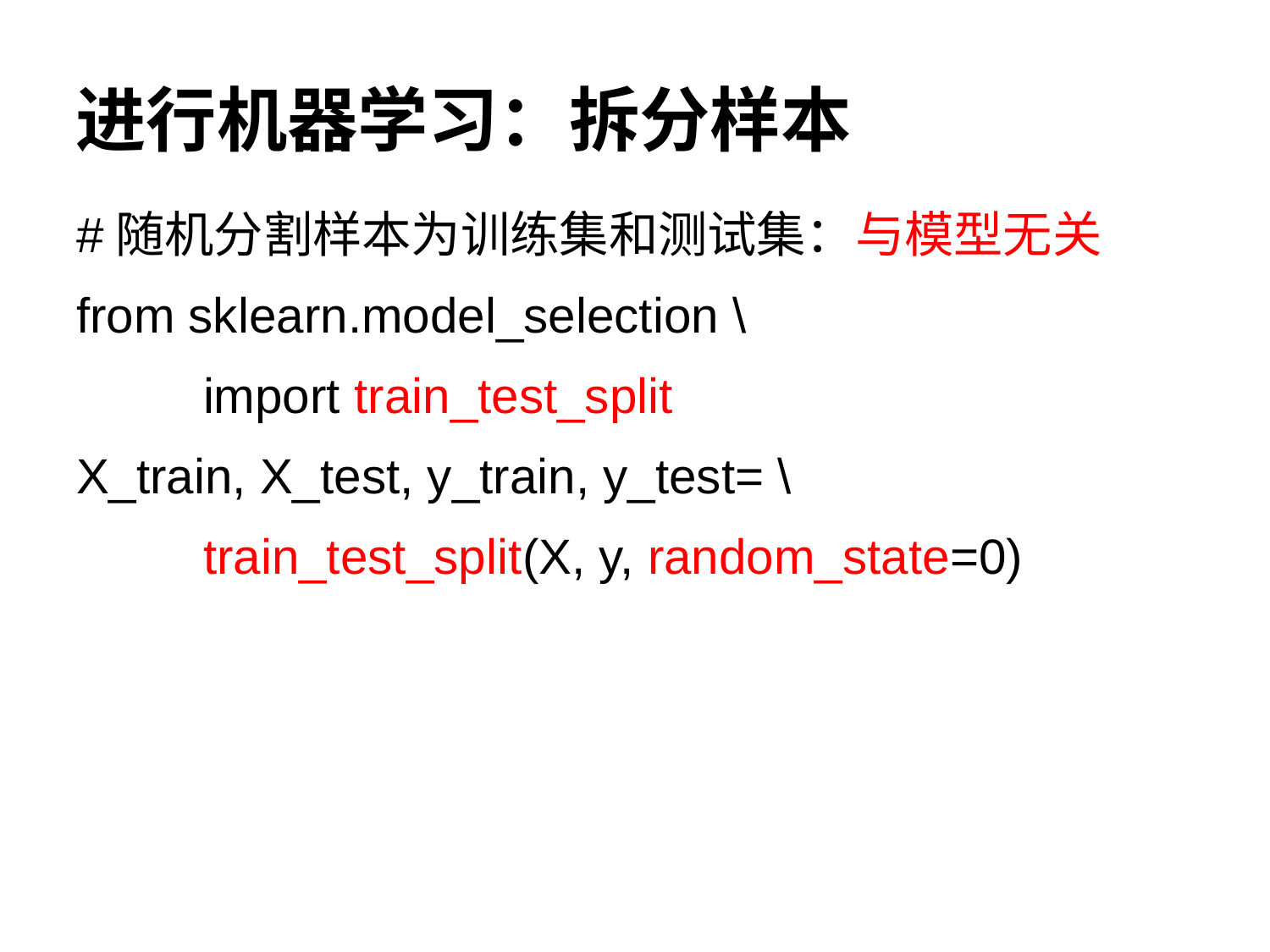

# 进行机器学习：拆分样本
#随机分割样本为训练集和测试集：与模型无关
from sklearn.model_selection \
	import train_test_split
X_train, X_test, y_train, y_test= \
	train_test_split(X, y, random_state=0)